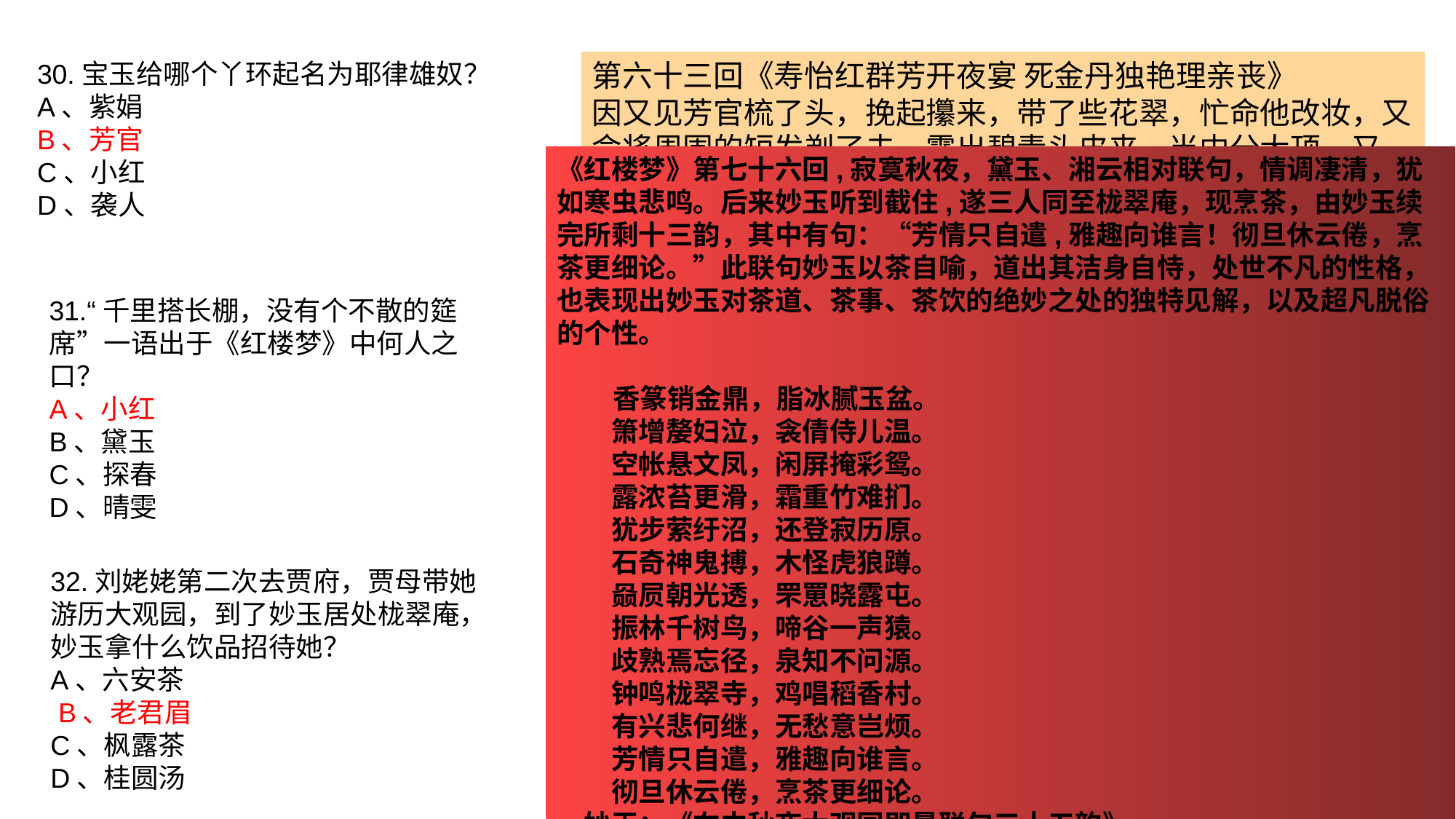

30.宝玉给哪个丫环起名为耶律雄奴？
A、紫娟
B、芳官
C、小红
D、袭人
第六十三回《寿怡红群芳开夜宴 死金丹独艳理亲丧》
因又见芳官梳了头，挽起攥来，带了些花翠，忙命他改妆，又命将周围的短发剃了去，露出碧青头皮来，当中分大顶，又说:"冬天作大貂鼠卧免儿带，脚上穿虎头盘云五彩小战靴，或散着裤腿，只用净袜厚底镶鞋。"又说:"芳官之名不好，竟改了男名才别致。"因又改作"雄奴"。芳官十分称心，又说:"既如此，你出门也带我出去。有人问，只说我和茗烟一样的小厮就是了。"宝玉笑道:"到底人看得出来。"芳官笑道:"我说你是无才的。咱家现有几家土番，你就说我是个小土番儿。况且人人说我打联垂好看，你想这话可妙?"宝玉听了，喜出意外，忙笑道:"这却很好。我亦常见官员人等多有跟从外国献俘之种，图其不畏风霜，鞍马便捷。即这等，再起个番名，叫作'耶律雄奴'。
《红楼梦》第七十六回,寂寞秋夜，黛玉、湘云相对联句，情调凄清，犹如寒虫悲鸣。后来妙玉听到截住,遂三人同至栊翠庵，现烹茶，由妙玉续完所剩十三韵，其中有句：“芳情只自遣,雅趣向谁言！彻旦休云倦，烹茶更细论。”此联句妙玉以茶自喻，道出其洁身自恃，处世不凡的性格，也表现出妙玉对茶道、茶事、茶饮的绝妙之处的独特见解，以及超凡脱俗的个性。

        香篆销金鼎，脂冰腻玉盆。
　　箫增嫠妇泣，衾倩侍儿温。
　　空帐悬文凤，闲屏掩彩鸳。
　　露浓苔更滑，霜重竹难扪。
　　犹步萦纡沼，还登寂历原。
　　石奇神鬼搏，木怪虎狼蹲。
　　赑屃朝光透，罘罳晓露屯。
　　振林千树鸟，啼谷一声猿。
　　歧熟焉忘径，泉知不问源。
　　钟鸣栊翠寺，鸡唱稻香村。
　　有兴悲何继，无愁意岂烦。
　　芳情只自遣，雅趣向谁言。
　　彻旦休云倦，烹茶更细论。
　妙玉：《右中秋夜大观园即景联句三十五韵》。
31.“千里搭长棚，没有个不散的筵席”一语出于《红楼梦》中何人之口？
A、小红
B、黛玉
C、探春
D、晴雯
32.刘姥姥第二次去贾府，贾母带她游历大观园，到了妙玉居处栊翠庵，妙玉拿什么饮品招待她？
A、六安茶
 B、老君眉
C、枫露茶
D、桂圆汤